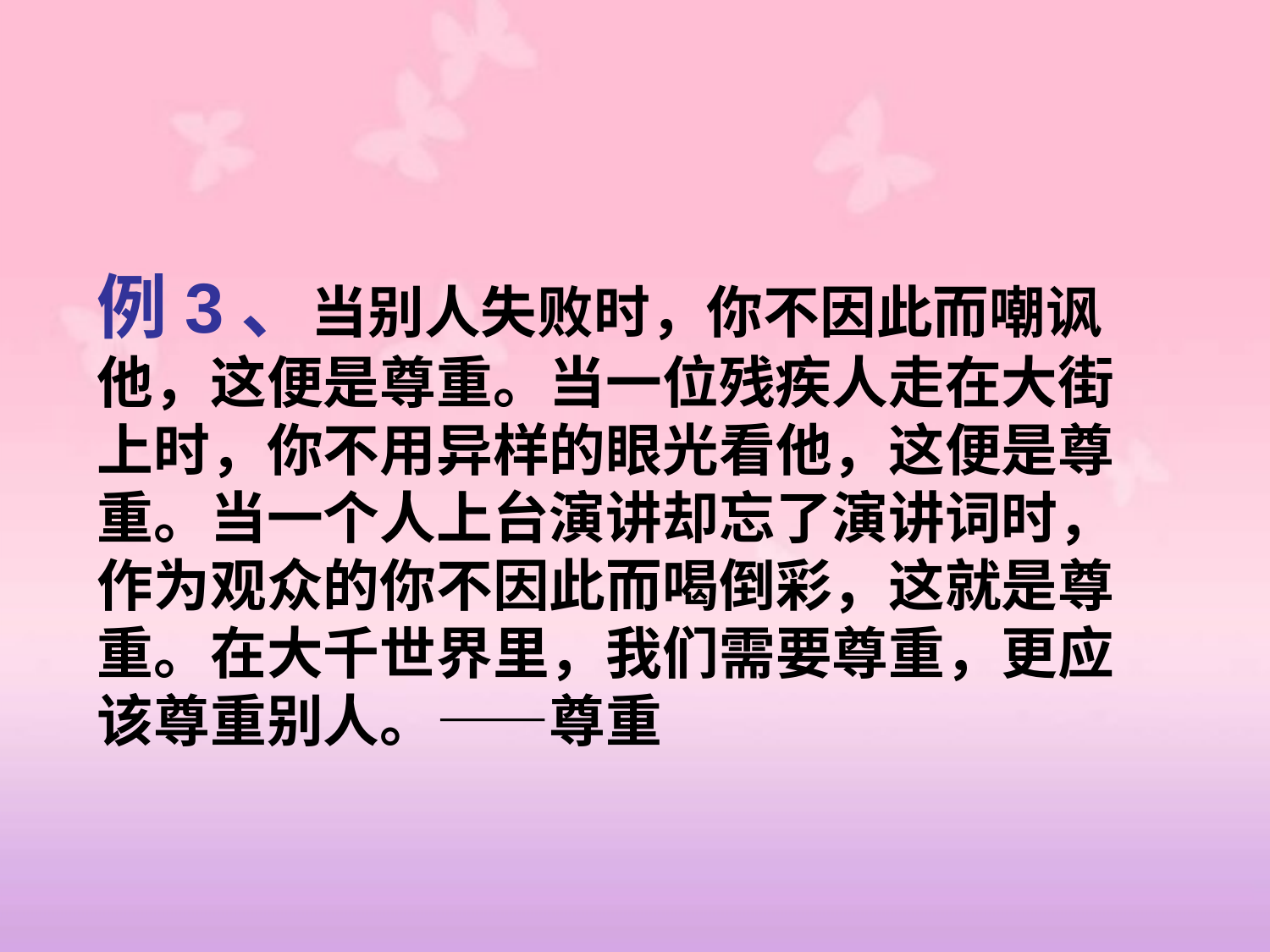

例3、当别人失败时，你不因此而嘲讽他，这便是尊重。当一位残疾人走在大街上时，你不用异样的眼光看他，这便是尊重。当一个人上台演讲却忘了演讲词时，作为观众的你不因此而喝倒彩，这就是尊重。在大千世界里，我们需要尊重，更应该尊重别人。——尊重